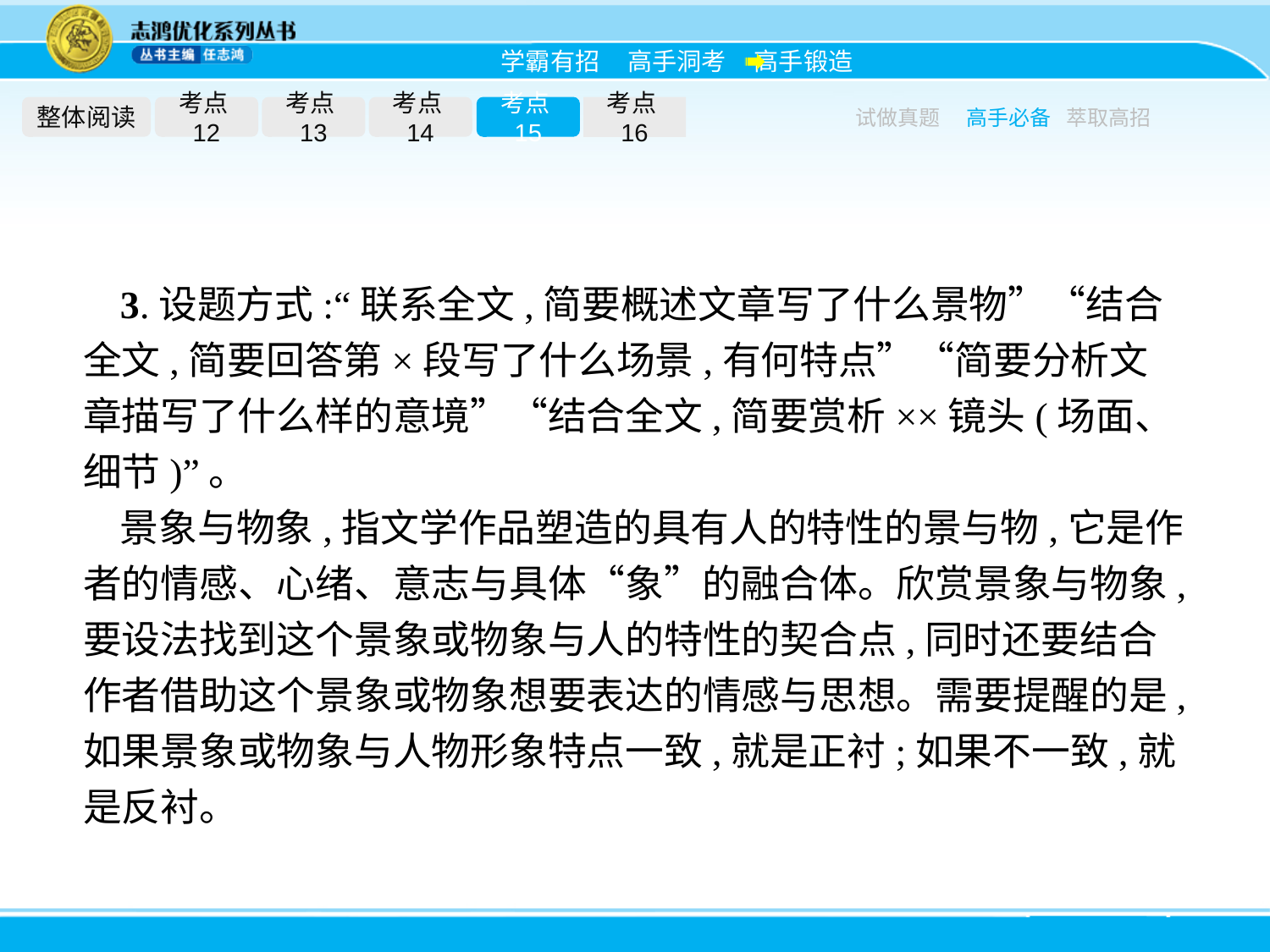

整体阅读
考点12
考点13
考点14
考点15
考点16
试做真题
高手必备
萃取高招
3.设题方式:“联系全文,简要概述文章写了什么景物”“结合全文,简要回答第×段写了什么场景,有何特点”“简要分析文章描写了什么样的意境”“结合全文,简要赏析××镜头(场面、细节)”。
景象与物象,指文学作品塑造的具有人的特性的景与物,它是作者的情感、心绪、意志与具体“象”的融合体。欣赏景象与物象,要设法找到这个景象或物象与人的特性的契合点,同时还要结合作者借助这个景象或物象想要表达的情感与思想。需要提醒的是,如果景象或物象与人物形象特点一致,就是正衬;如果不一致,就是反衬。